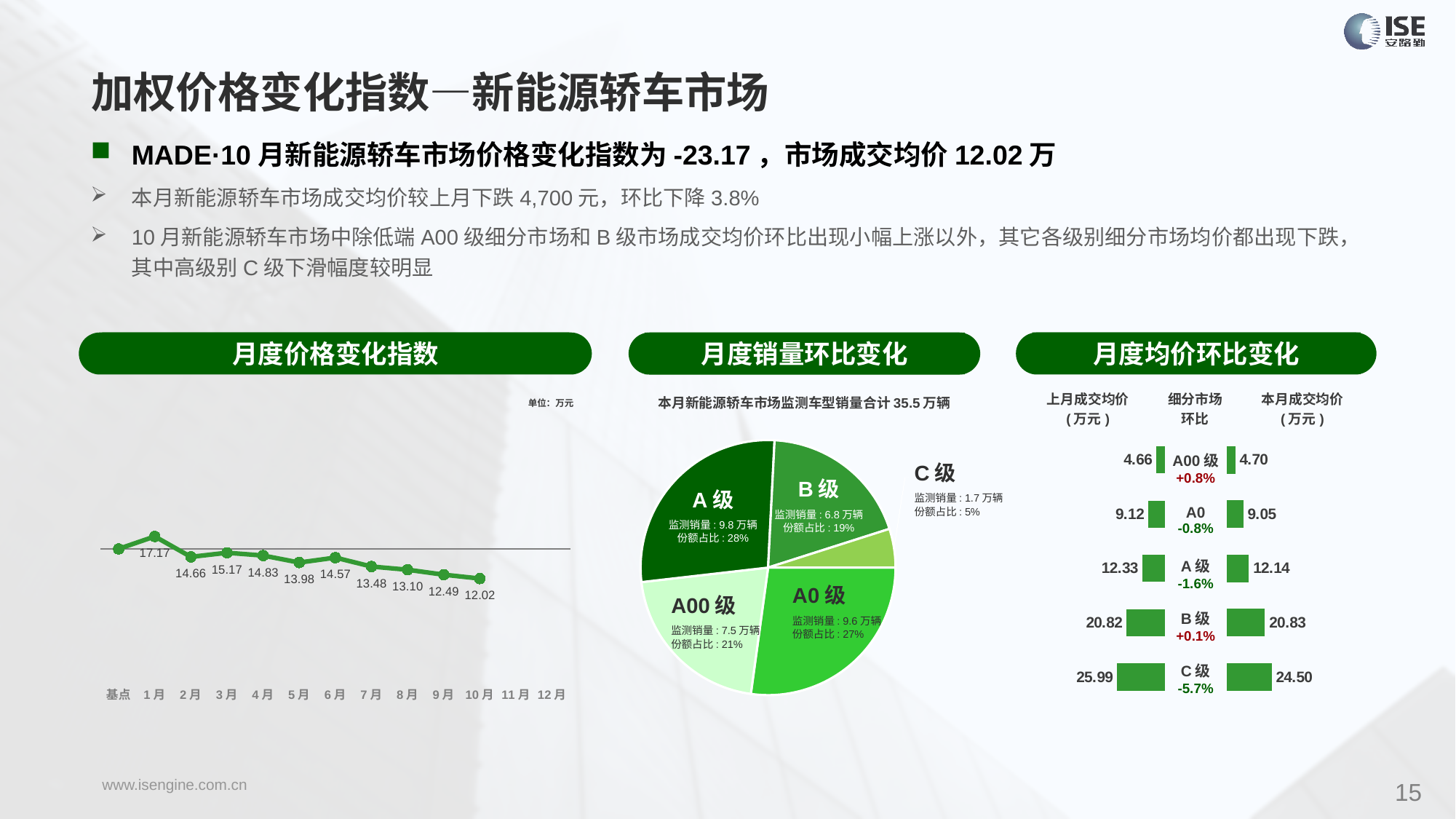

加权价格变化指数—新能源轿车市场
MADE·10月新能源轿车市场价格变化指数为-23.17，市场成交均价12.02万
本月新能源轿车市场成交均价较上月下跌4,700元，环比下降3.8%
10月新能源轿车市场中除低端A00级细分市场和B级市场成交均价环比出现小幅上涨以外，其它各级别细分市场均价都出现下跌，其中高级别C级下滑幅度较明显
月度价格变化指数

月度均价环比变化

月度销量环比变化

### Chart

| Category | Y2023 |
|---|---|
| 基点 | 0.0 |
| 1月 | 9.75 |
| 2月 | -6.26 |
| 3月 | -3.03 |
| 4月 | -5.21 |
| 5月 | -10.66 |
| 6月 | -6.83 |
| 7月 | -13.8 |
| 8月 | -16.28 |
| 9月 | -20.15 |
| 10月 | -23.17 |
| 11月 | None |
| 12月 | None |
本月新能源轿车市场监测车型销量合计35.5万辆
| 上月成交均价 (万元) | 细分市场 环比 | 本月成交均价 (万元) |
| --- | --- | --- |
单位：万元

### Chart

| Category | 细分市场 |
|---|---|
| A0级 | 96426.0 |
| A00 | 74641.0 |
| A级 | 98106.0 |
| B级 | 68418.0 |
| C级 | 17453.0 |

### Chart

| Category | 成交均价 |
|---|---|
| A00 | 4.66 |
| A0 | 9.12 |
| A | 12.33 |
| B | 20.82 |
| C | 25.99 |

### Chart

| Category | 金额 |
|---|---|
| A00 | 4.70295226484104 |
| A0 | 9.049007217970246 |
| A | 12.135751330193953 |
| B | 20.831610394925274 |
| C | 24.49790866899754 |
| A00级 +0.8% |
| --- |
| A0 -0.8% |
| A级 -1.6% |
| B级 +0.1% |
| C级 -5.7% |
C级
监测销量: 1.7万辆
份额占比: 5%
B级
监测销量: 6.8万辆
份额占比: 19%
A级
监测销量: 9.8万辆
份额占比: 28%
A0级
监测销量: 9.6万辆
份额占比: 27%
A00级
监测销量: 7.5万辆
份额占比: 21%
15